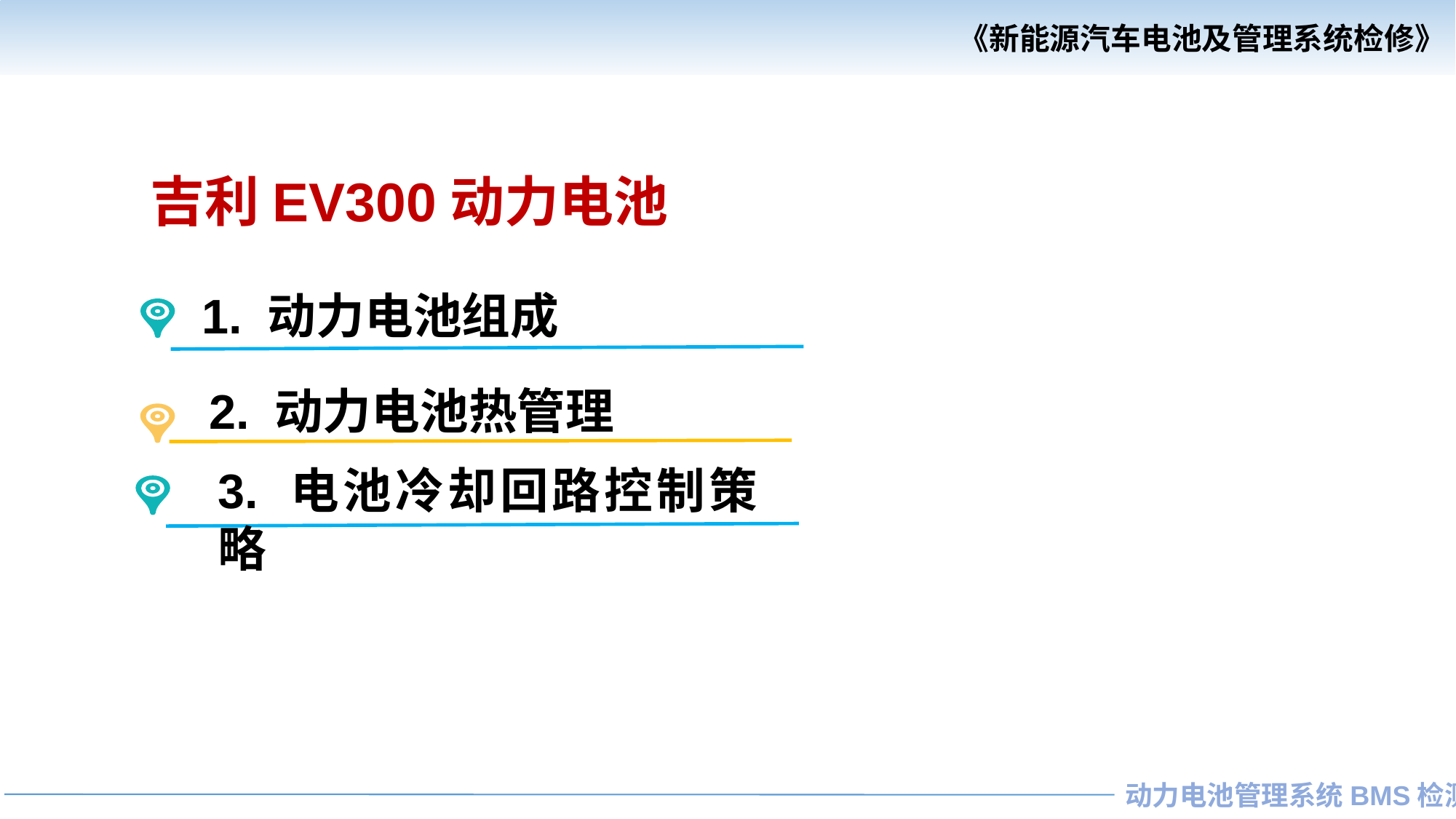

吉利EV300动力电池
1. 动力电池组成

2. 动力电池热管理

3. 电池冷却回路控制策略